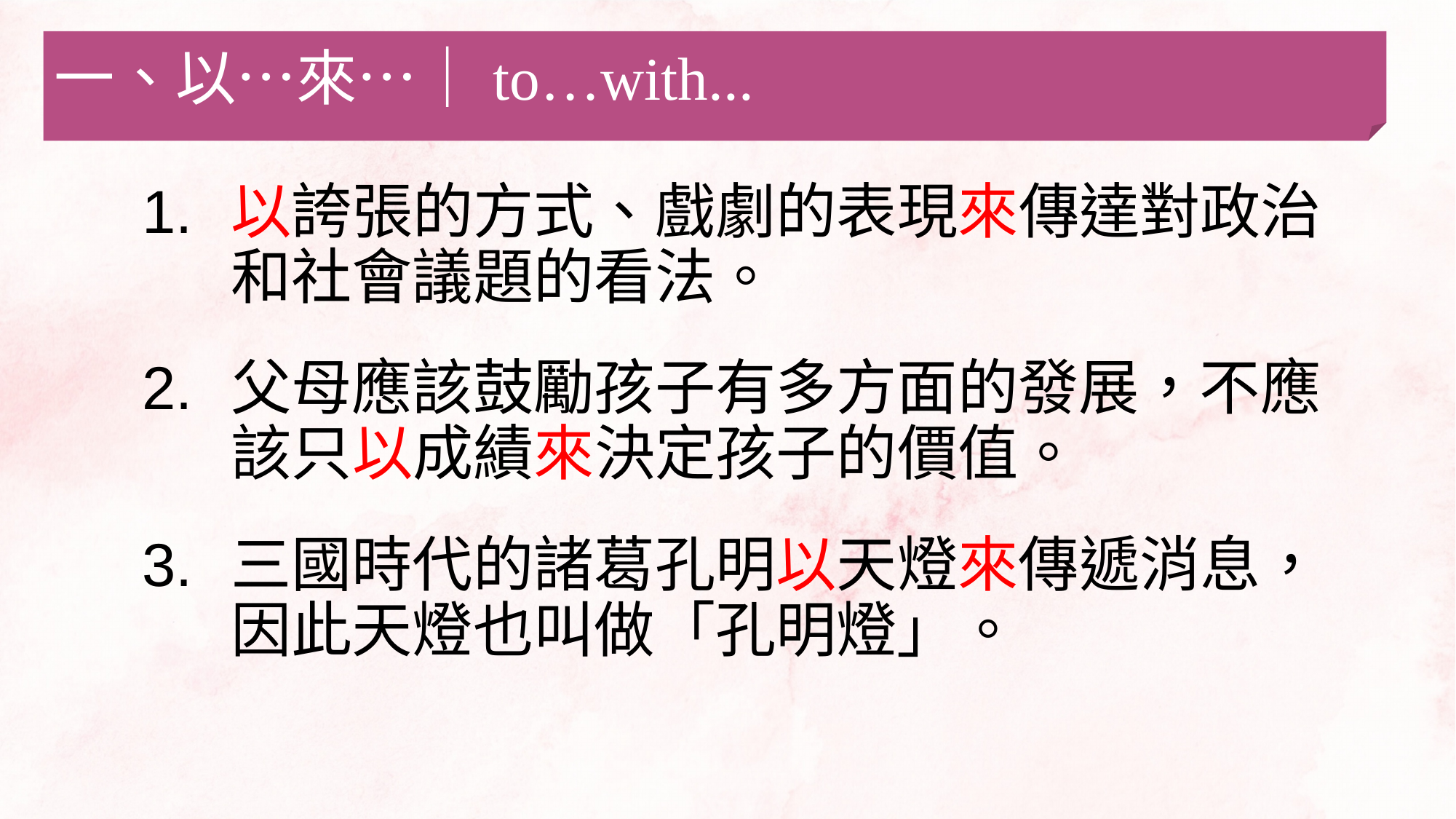

一、以…來…｜to…with...
以誇張的方式、戲劇的表現來傳達對政治和社會議題的看法。
父母應該鼓勵孩子有多方面的發展，不應該只以成績來決定孩子的價值。
三國時代的諸葛孔明以天燈來傳遞消息，因此天燈也叫做「孔明燈」。